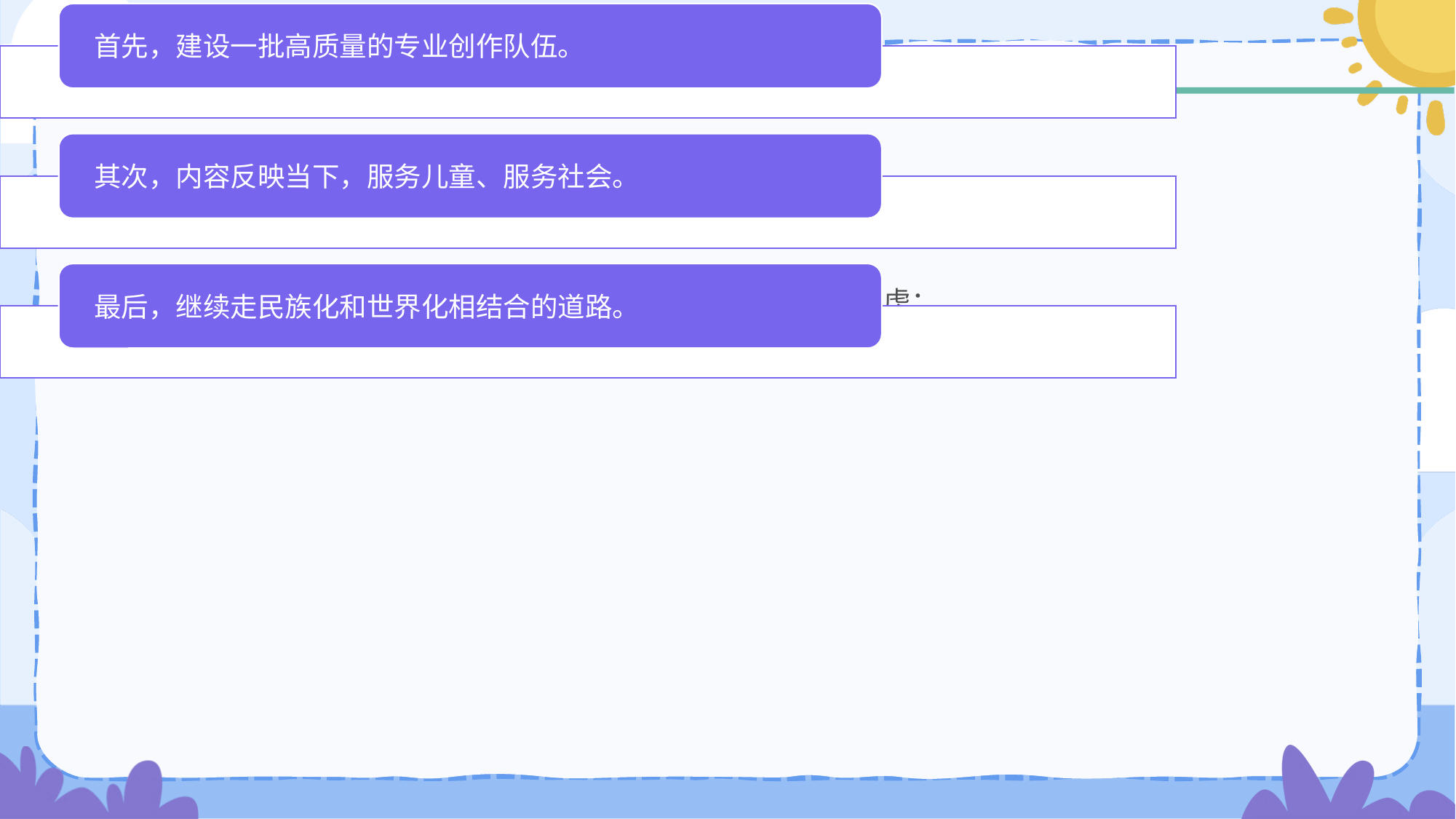

任务一
国内绘本发展概况

国内绘本发展小结
为了促进原创绘本的进一步繁荣，我们可以从以下几个方面考虑：

首先，建设一批高质量的专业创作队伍。

其次，内容反映当下，服务儿童、服务社会。

最后，继续走民族化和世界化相结合的道路。